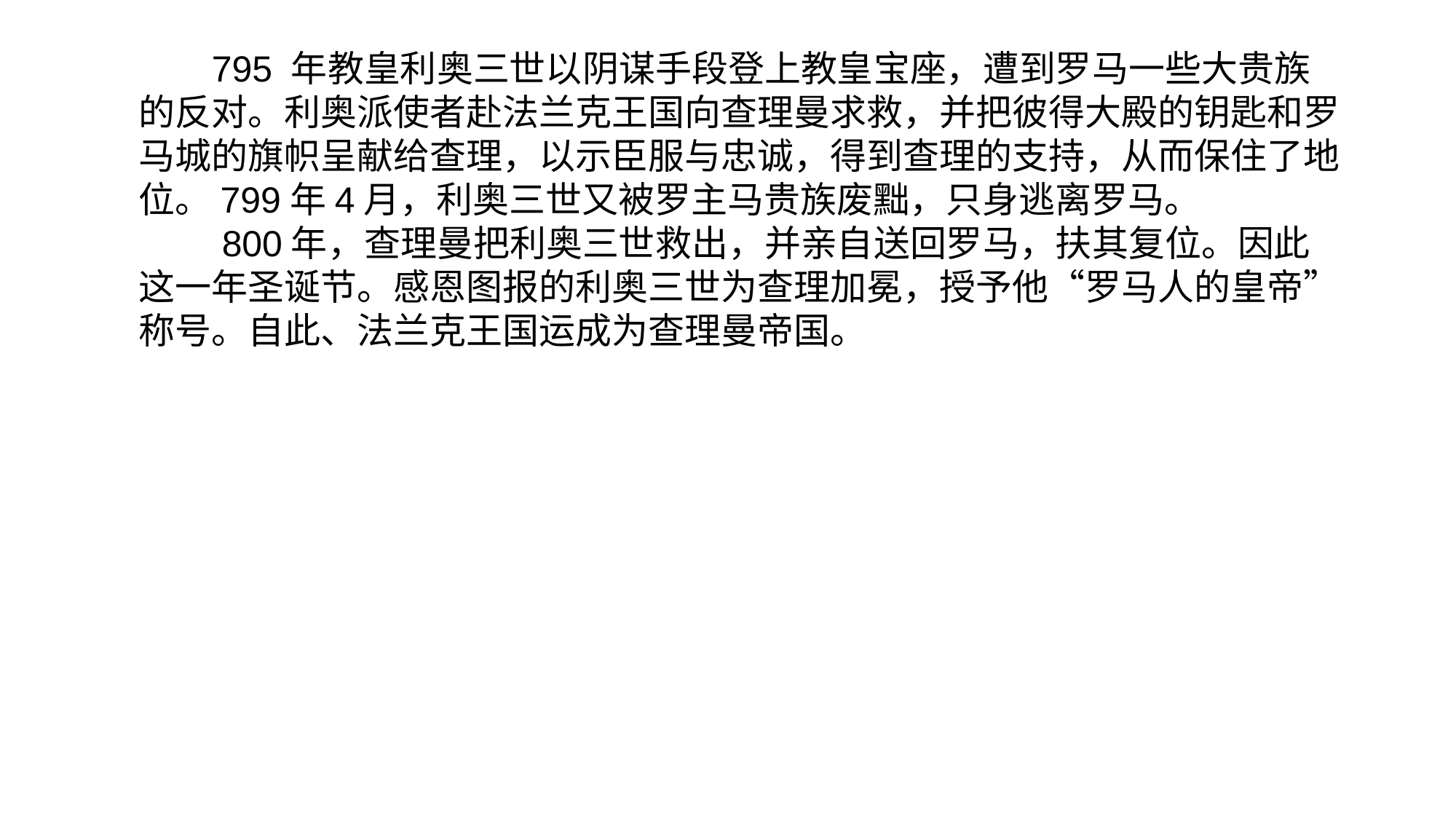

795 年教皇利奥三世以阴谋手段登上教皇宝座，遭到罗马一些大贵族的反对。利奥派使者赴法兰克王国向查理曼求救，并把彼得大殿的钥匙和罗马城的旗帜呈献给查理，以示臣服与忠诚，得到查理的支持，从而保住了地位。799年4月，利奥三世又被罗主马贵族废黜，只身逃离罗马。
 800年，查理曼把利奥三世救出，并亲自送回罗马，扶其复位。因此这一年圣诞节。感恩图报的利奥三世为查理加冕，授予他“罗马人的皇帝”称号。自此、法兰克王国运成为查理曼帝国。